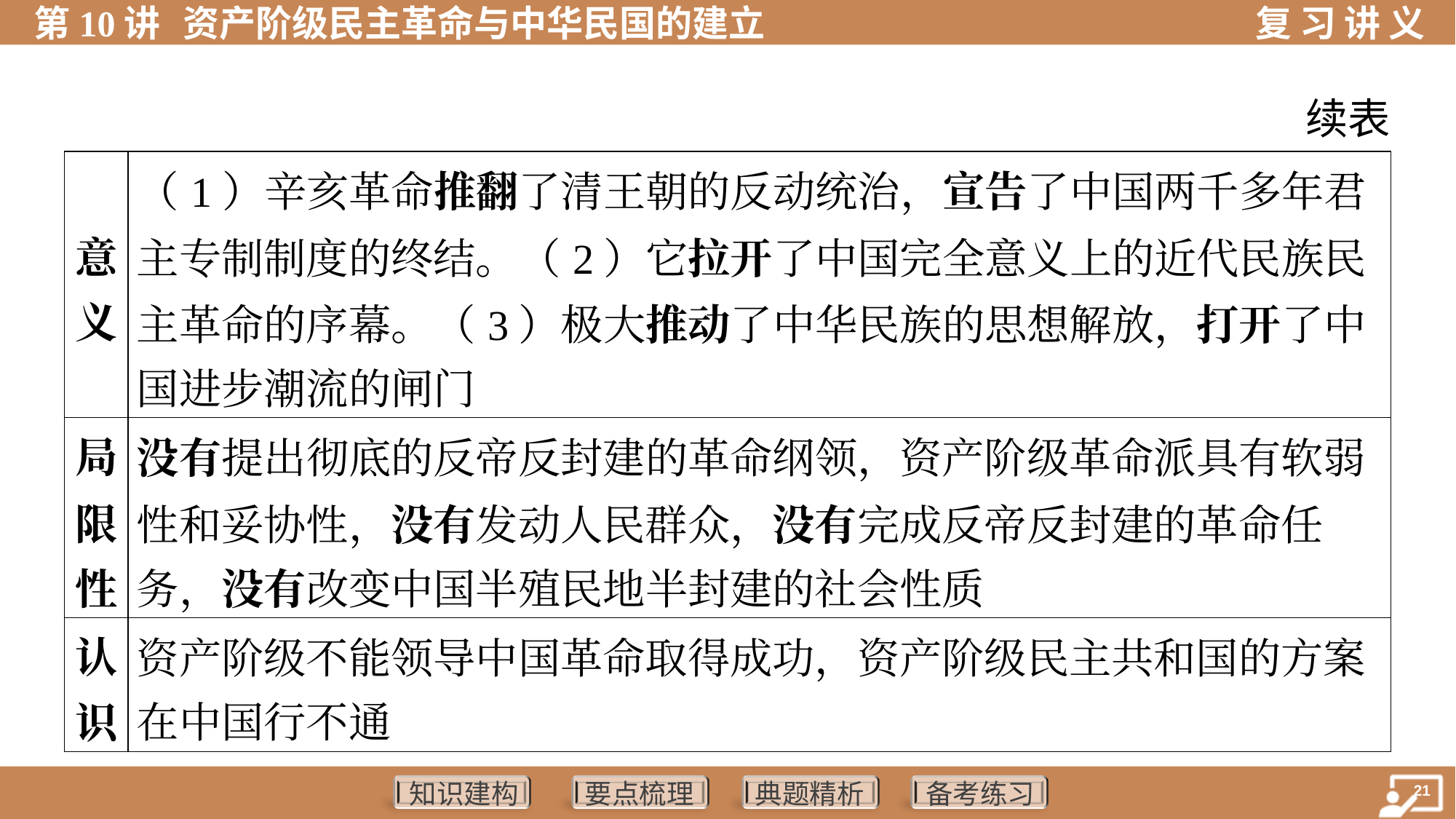

续表
| 意 义 | （1）辛亥革命推翻了清王朝的反动统治，宣告了中国两千多年君 主专制制度的终结。（2）它拉开了中国完全意义上的近代民族民 主革命的序幕。（3）极大推动了中华民族的思想解放，打开了中 国进步潮流的闸门 |  |  |
| --- | --- | --- | --- |
| 局 限 性 | 没有提出彻底的反帝反封建的革命纲领，资产阶级革命派具有软弱 性和妥协性，没有发动人民群众，没有完成反帝反封建的革命任 务，没有改变中国半殖民地半封建的社会性质 |  |  |
| 认 识 | 资产阶级不能领导中国革命取得成功，资产阶级民主共和国的方案 在中国行不通 |  |  |